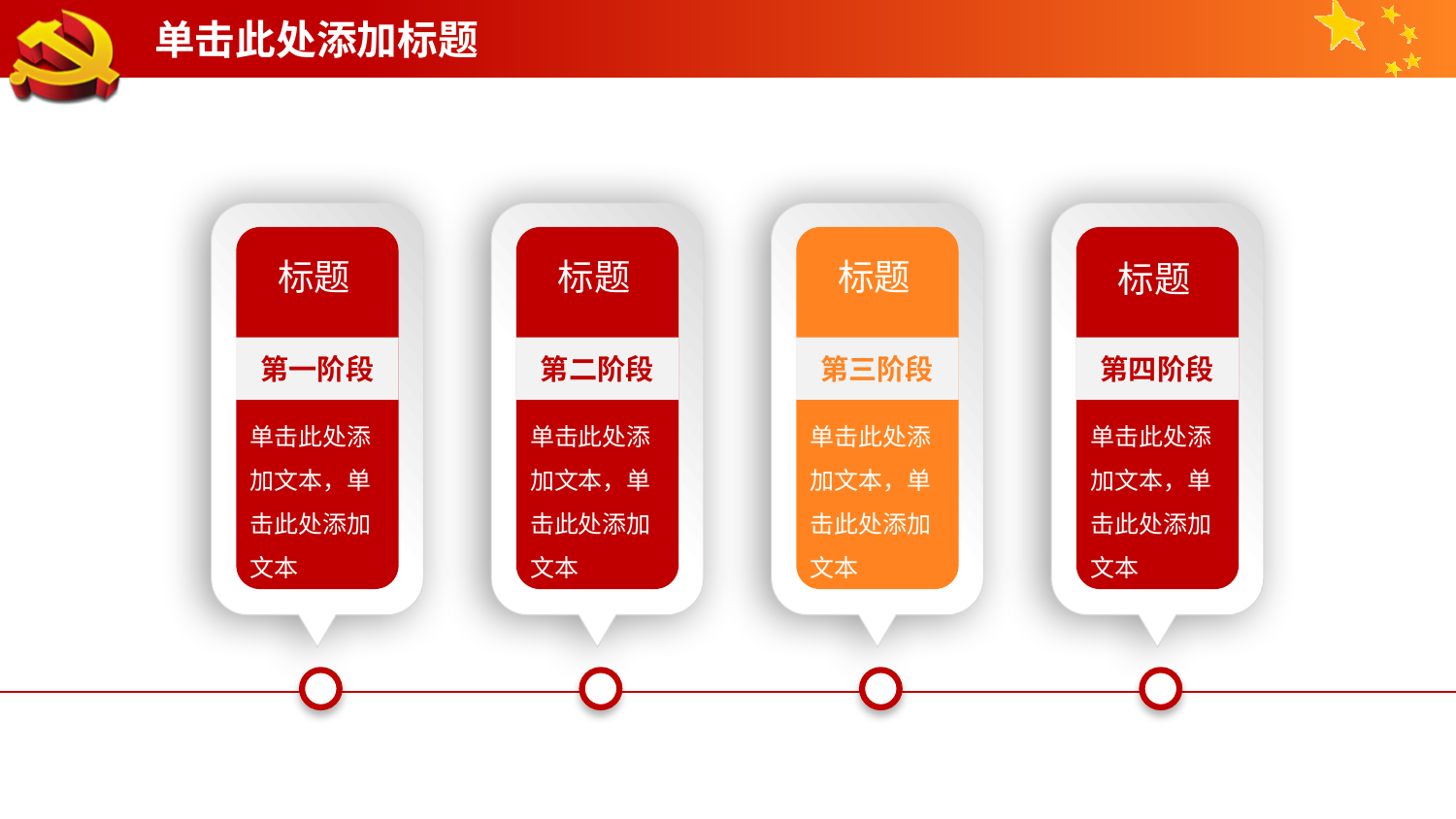

# 单击此处添加标题

标题
第一阶段
单击此处添加文本，单击此处添加文本

标题
第二阶段
单击此处添加文本，单击此处添加文本

标题
第三阶段
单击此处添加文本，单击此处添加文本

标题
第四阶段
单击此处添加文本，单击此处添加文本